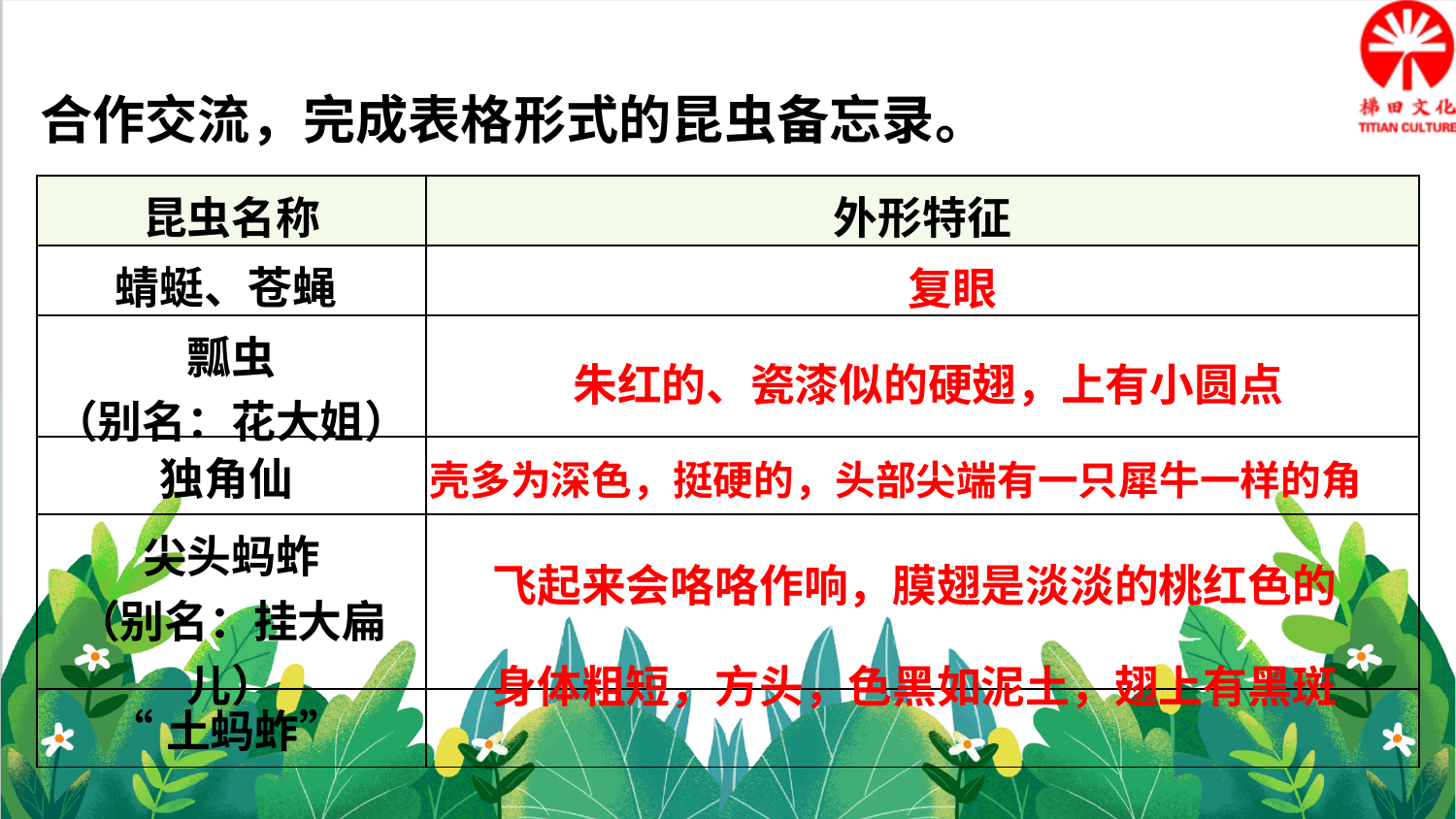

合作交流，完成表格形式的昆虫备忘录。
| 昆虫名称 | 外形特征 |
| --- | --- |
| 蜻蜓、苍蝇 |  |
| 瓢虫 （别名：花大姐） |  |
| 独角仙 |  |
| 尖头蚂蚱 （别名：挂大扁儿） |  |
| “土蚂蚱” |  |
复眼
朱红的、瓷漆似的硬翅，上有小圆点
壳多为深色，挺硬的，头部尖端有一只犀牛一样的角
飞起来会咯咯作响，膜翅是淡淡的桃红色的
身体粗短，方头，色黑如泥土，翅上有黑斑